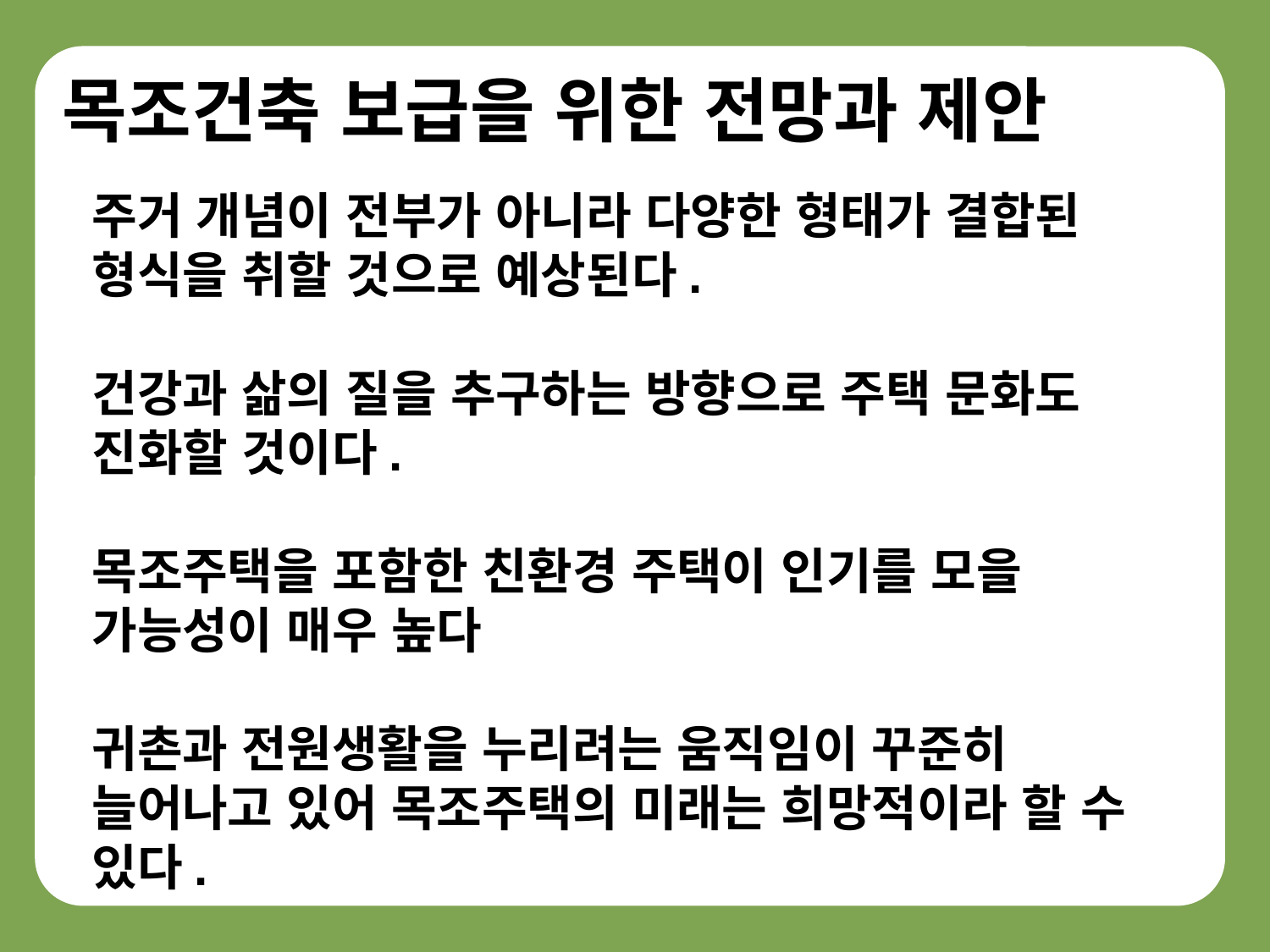

목조건축 보급을 위한 전망과 제안
주거 개념이 전부가 아니라 다양한 형태가 결합된 형식을 취할 것으로 예상된다.

건강과 삶의 질을 추구하는 방향으로 주택 문화도 진화할 것이다.

목조주택을 포함한 친환경 주택이 인기를 모을 가능성이 매우 높다

귀촌과 전원생활을 누리려는 움직임이 꾸준히 늘어나고 있어 목조주택의 미래는 희망적이라 할 수 있다.